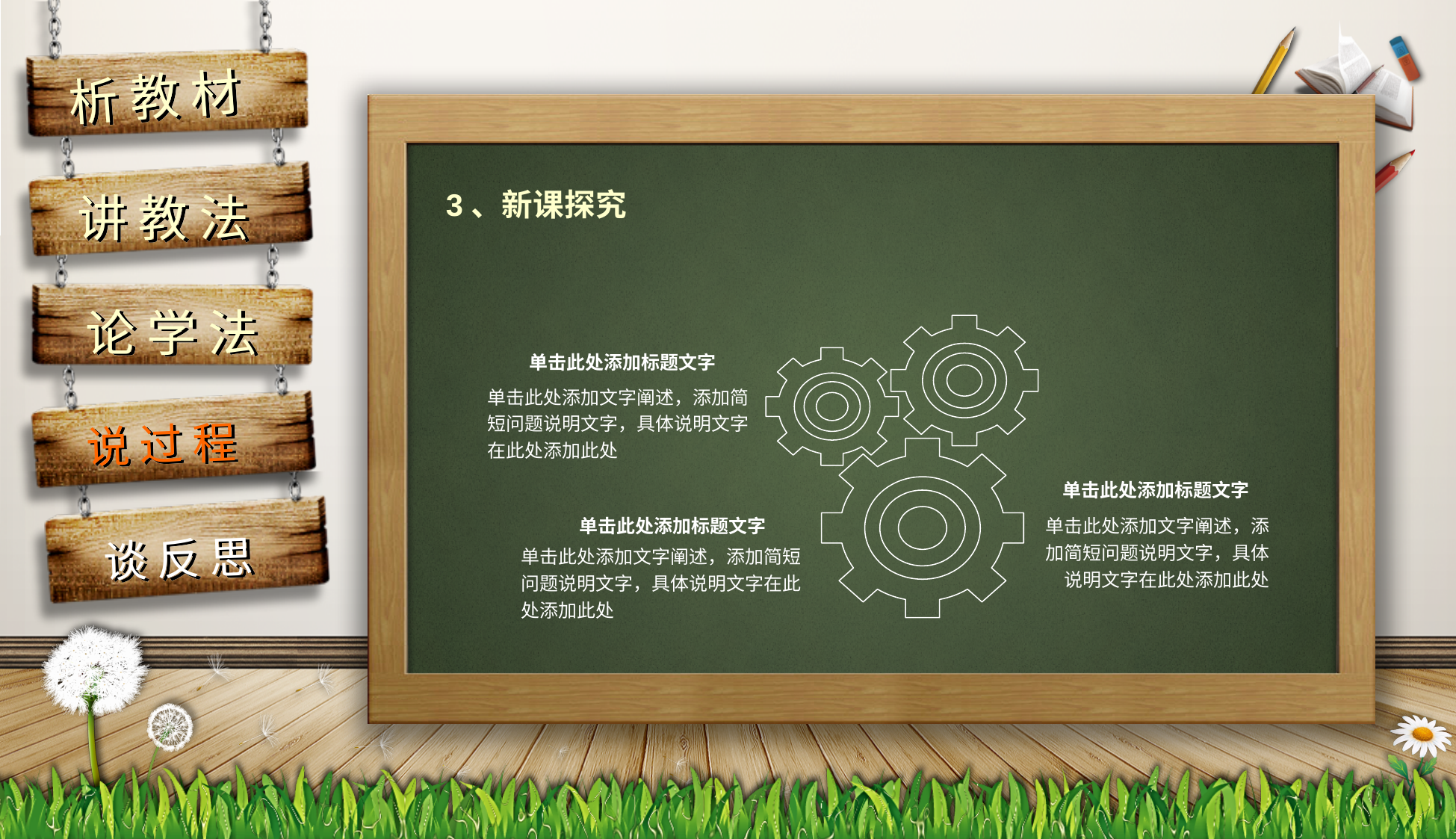

3、新课探究

单击此处添加标题文字

单击此处添加文字阐述，添加简短问题说明文字，具体说明文字在此处添加此处

单击此处添加标题文字
单击此处添加文字阐述，添加简短问题说明文字，具体说明文字在此处添加此处
单击此处添加标题文字
单击此处添加文字阐述，添加简短问题说明文字，具体说明文字在此处添加此处